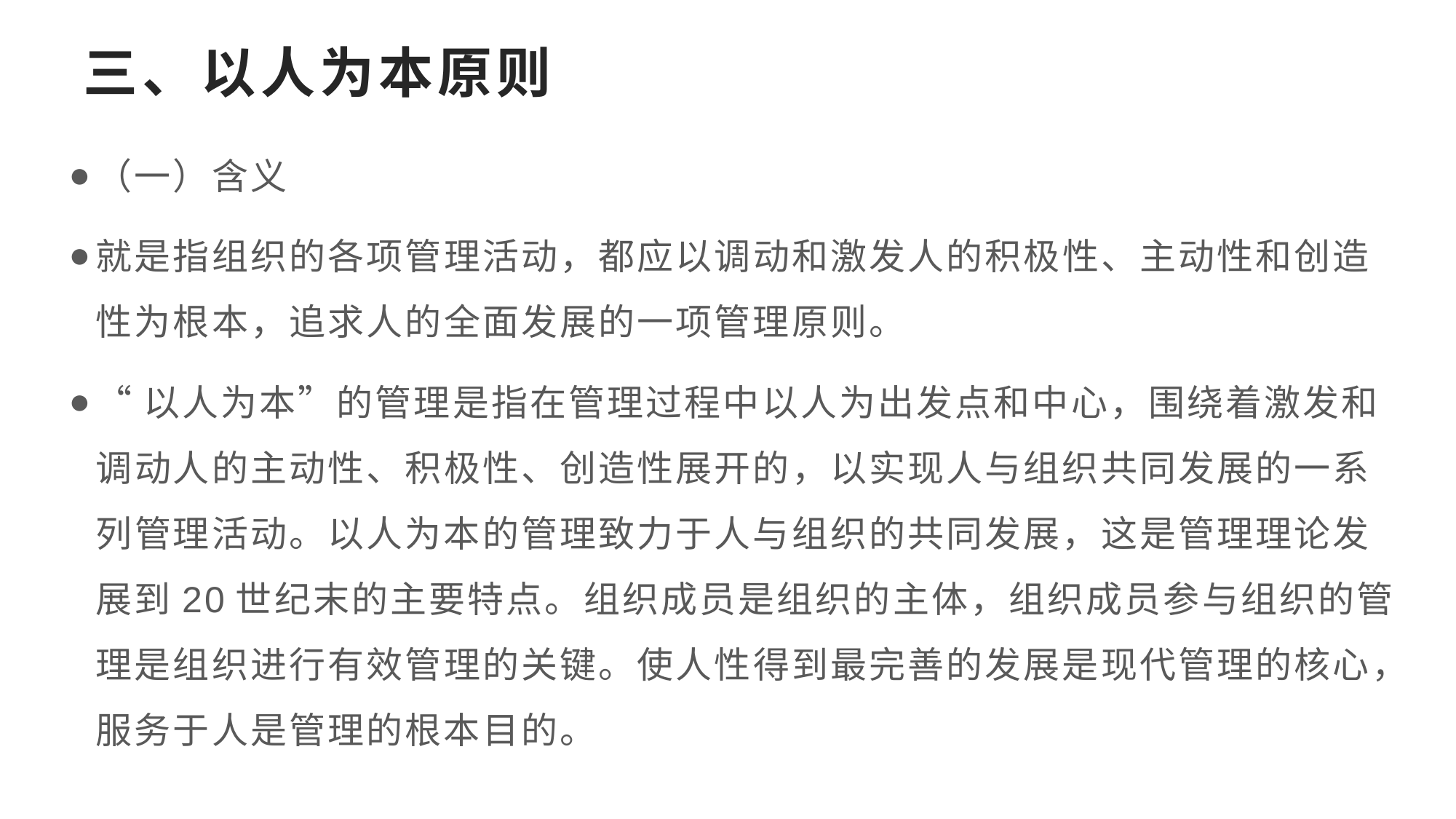

# 三、以人为本原则
（一）含义
就是指组织的各项管理活动，都应以调动和激发人的积极性、主动性和创造性为根本，追求人的全面发展的一项管理原则。
“以人为本”的管理是指在管理过程中以人为出发点和中心，围绕着激发和调动人的主动性、积极性、创造性展开的，以实现人与组织共同发展的一系列管理活动。以人为本的管理致力于人与组织的共同发展，这是管理理论发展到20世纪末的主要特点。组织成员是组织的主体，组织成员参与组织的管理是组织进行有效管理的关键。使人性得到最完善的发展是现代管理的核心，服务于人是管理的根本目的。